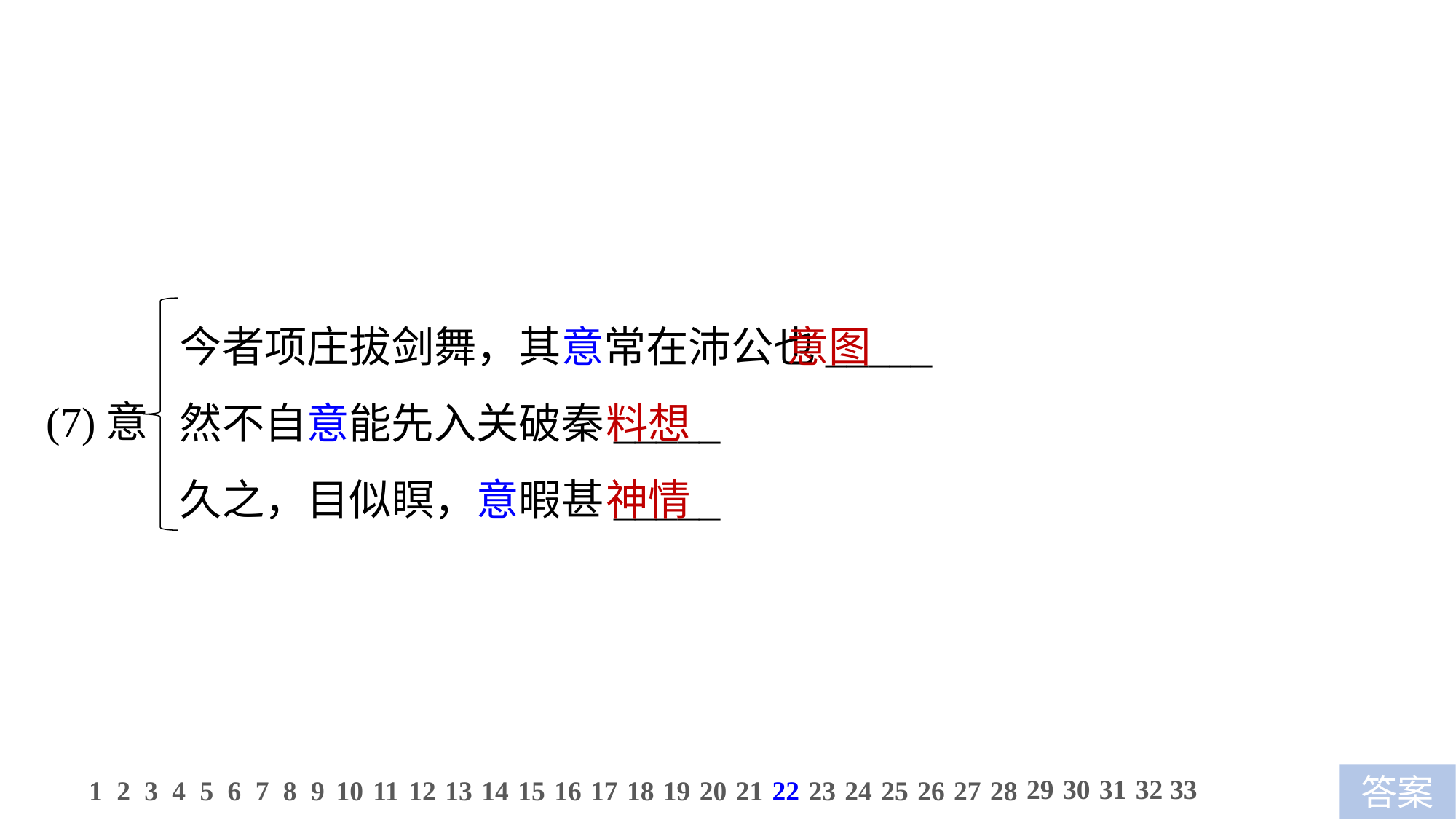

今者项庄拔剑舞，其意常在沛公也_____
然不自意能先入关破秦_____
久之，目似瞑，意暇甚_____
                  意图
料想
神情

(7)意
29
30
31
32
33
1
2
3
4
5
6
7
8
9
10
11
12
13
14
15
16
17
18
19
20
21
22
23
24
25
26
27
28
答案